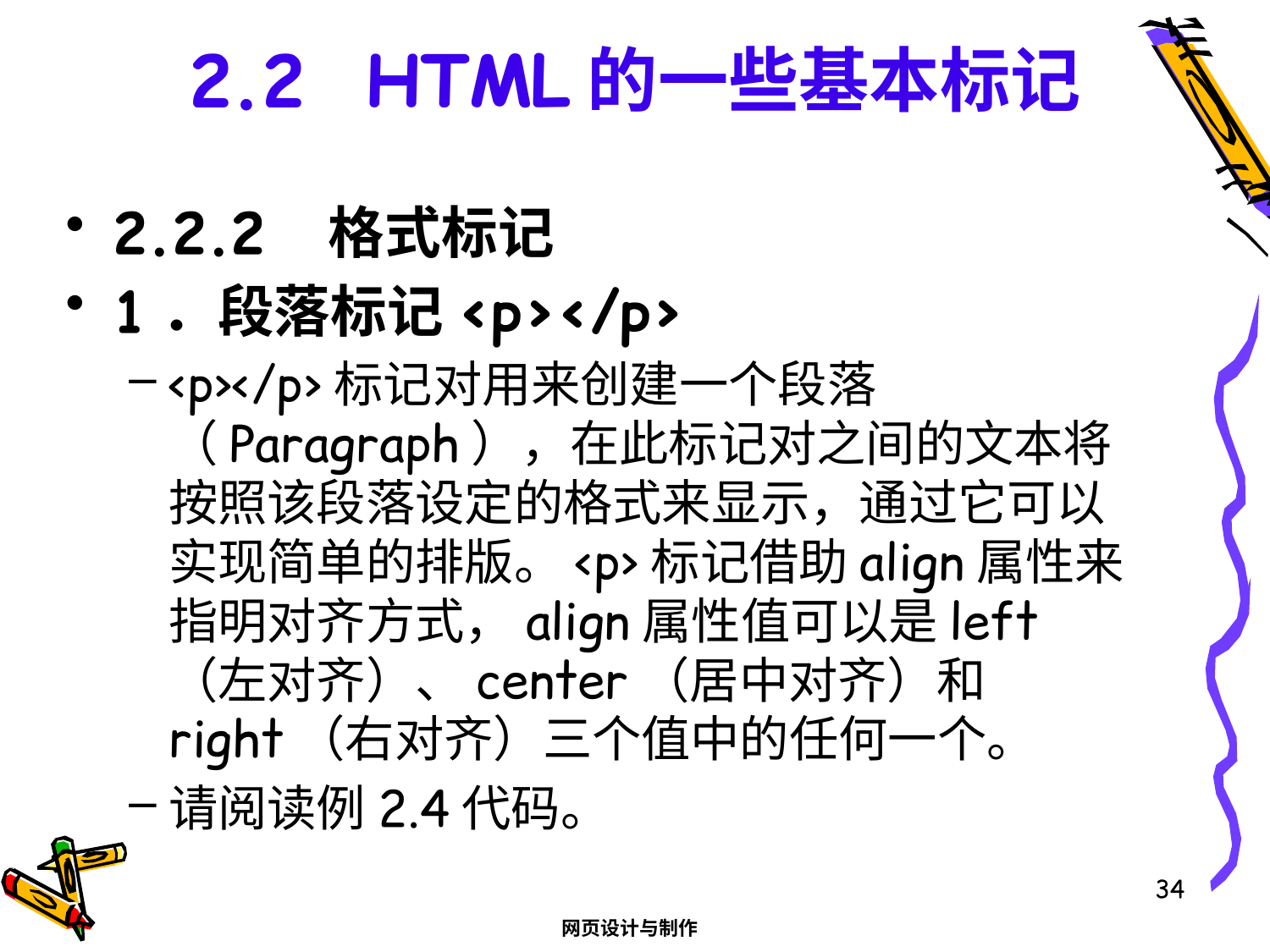

# 2.2  HTML的一些基本标记
2.2.2  格式标记
1．段落标记<p></p>
<p></p>标记对用来创建一个段落（Paragraph），在此标记对之间的文本将按照该段落设定的格式来显示，通过它可以实现简单的排版。<p>标记借助align属性来指明对齐方式，align属性值可以是left（左对齐）、center（居中对齐）和right（右对齐）三个值中的任何一个。
请阅读例2.4代码。
34
网页设计与制作